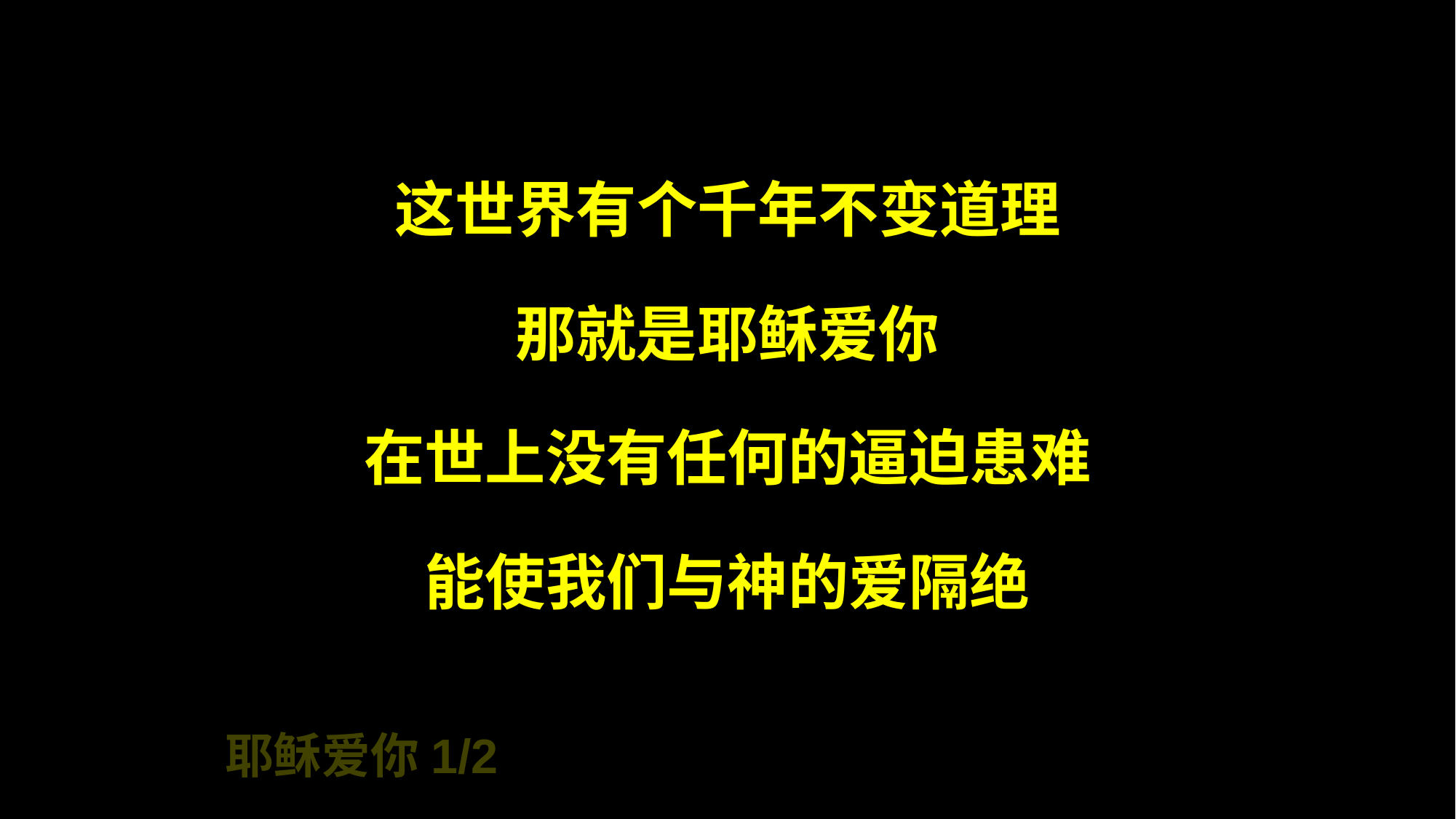

这世界有个千年不变道理
那就是耶稣爱你
在世上没有任何的逼迫患难
能使我们与神的爱隔绝
耶稣爱你1/2